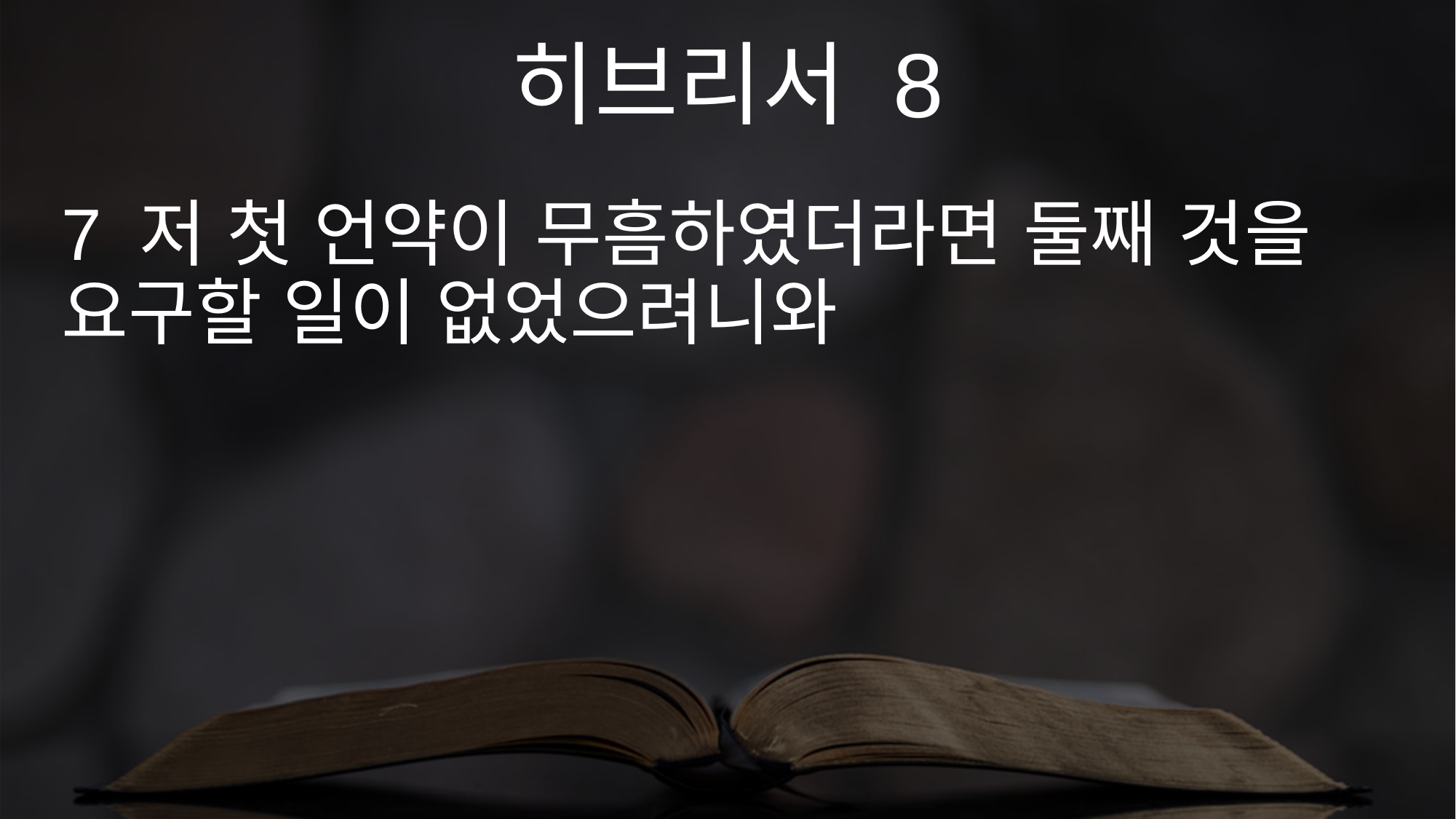

히브리서 8
7 저 첫 언약이 무흠하였더라면 둘째 것을 요구할 일이 없었으려니와